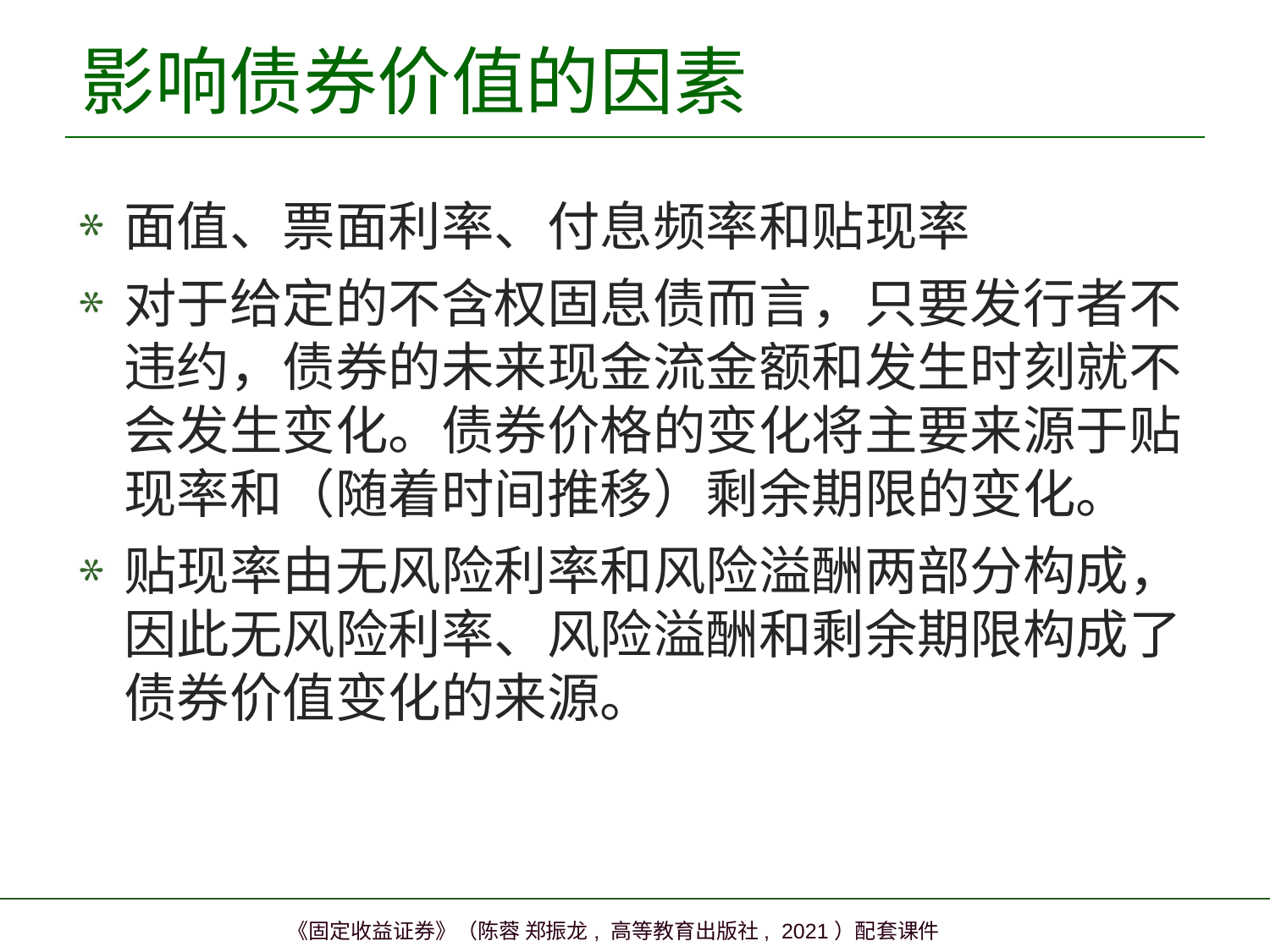

# 影响债券价值的因素
面值、票面利率、付息频率和贴现率
对于给定的不含权固息债而言，只要发行者不违约，债券的未来现金流金额和发生时刻就不会发生变化。债券价格的变化将主要来源于贴现率和（随着时间推移）剩余期限的变化。
贴现率由无风险利率和风险溢酬两部分构成，因此无风险利率、风险溢酬和剩余期限构成了债券价值变化的来源。

8